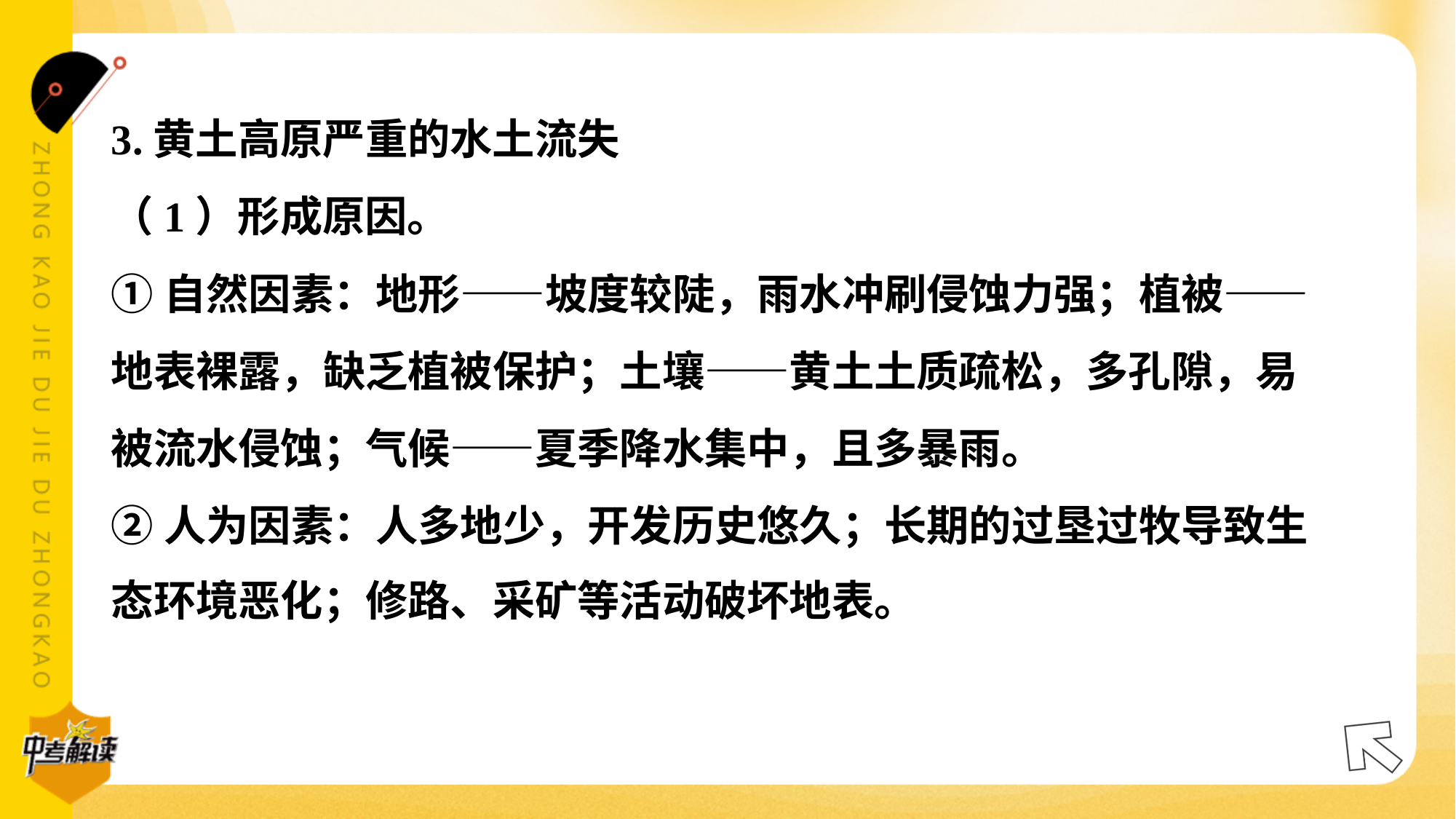

3.黄土高原严重的水土流失
（1）形成原因。
①自然因素：地形——坡度较陡，雨水冲刷侵蚀力强；植被——
地表裸露，缺乏植被保护；土壤——黄土土质疏松，多孔隙，易
被流水侵蚀；气候——夏季降水集中，且多暴雨。
②人为因素：人多地少，开发历史悠久；长期的过垦过牧导致生
态环境恶化；修路、采矿等活动破坏地表。